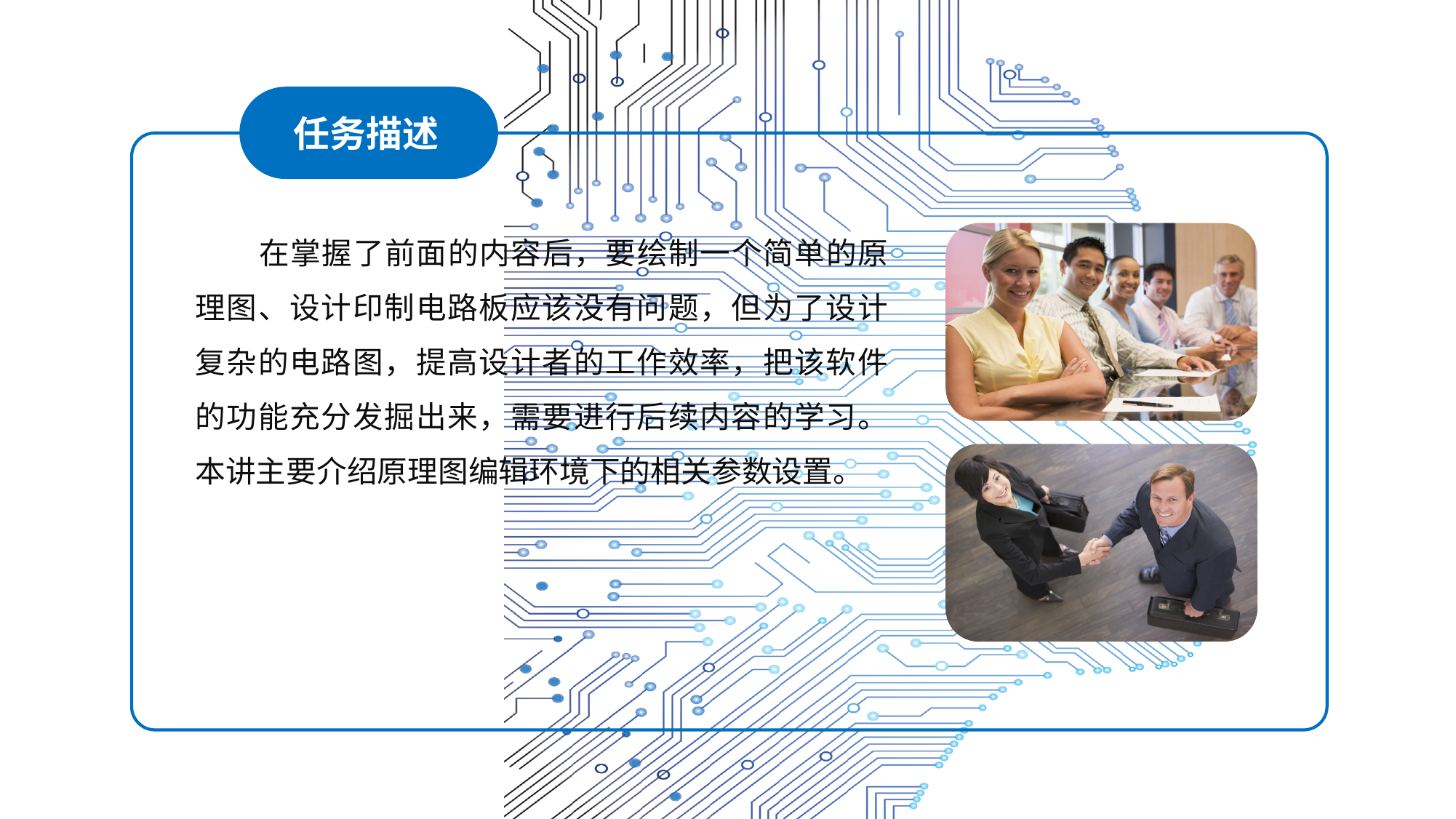

任务描述

在掌握了前面的内容后，要绘制一个简单的原理图、设计印制电路板应该没有问题，但为了设计复杂的电路图，提高设计者的工作效率，把该软件的功能充分发掘出来，需要进行后续内容的学习。本讲主要介绍原理图编辑环境下的相关参数设置。